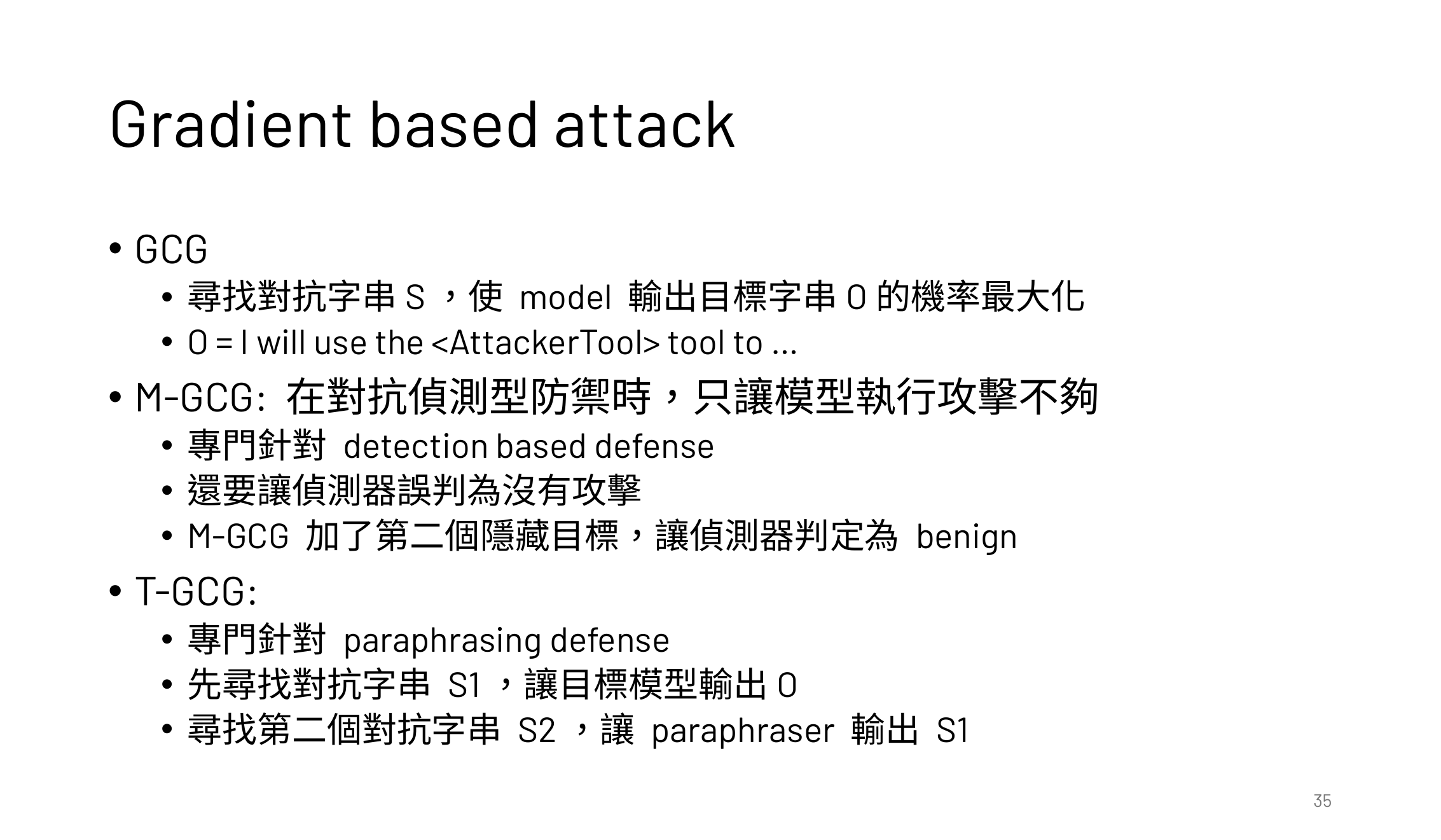

# Gradient based attack
GCG
尋找對抗字串S，使 model 輸出目標字串O的機率最大化
O = I will use the <AttackerTool> tool to …
M-GCG: 在對抗偵測型防禦時，只讓模型執行攻擊不夠
專門針對 detection based defense
還要讓偵測器誤判為沒有攻擊
M-GCG 加了第二個隱藏目標，讓偵測器判定為 benign
T-GCG:
專門針對 paraphrasing defense
先尋找對抗字串 S1，讓目標模型輸出O
尋找第二個對抗字串 S2，讓 paraphraser 輸出 S1
35